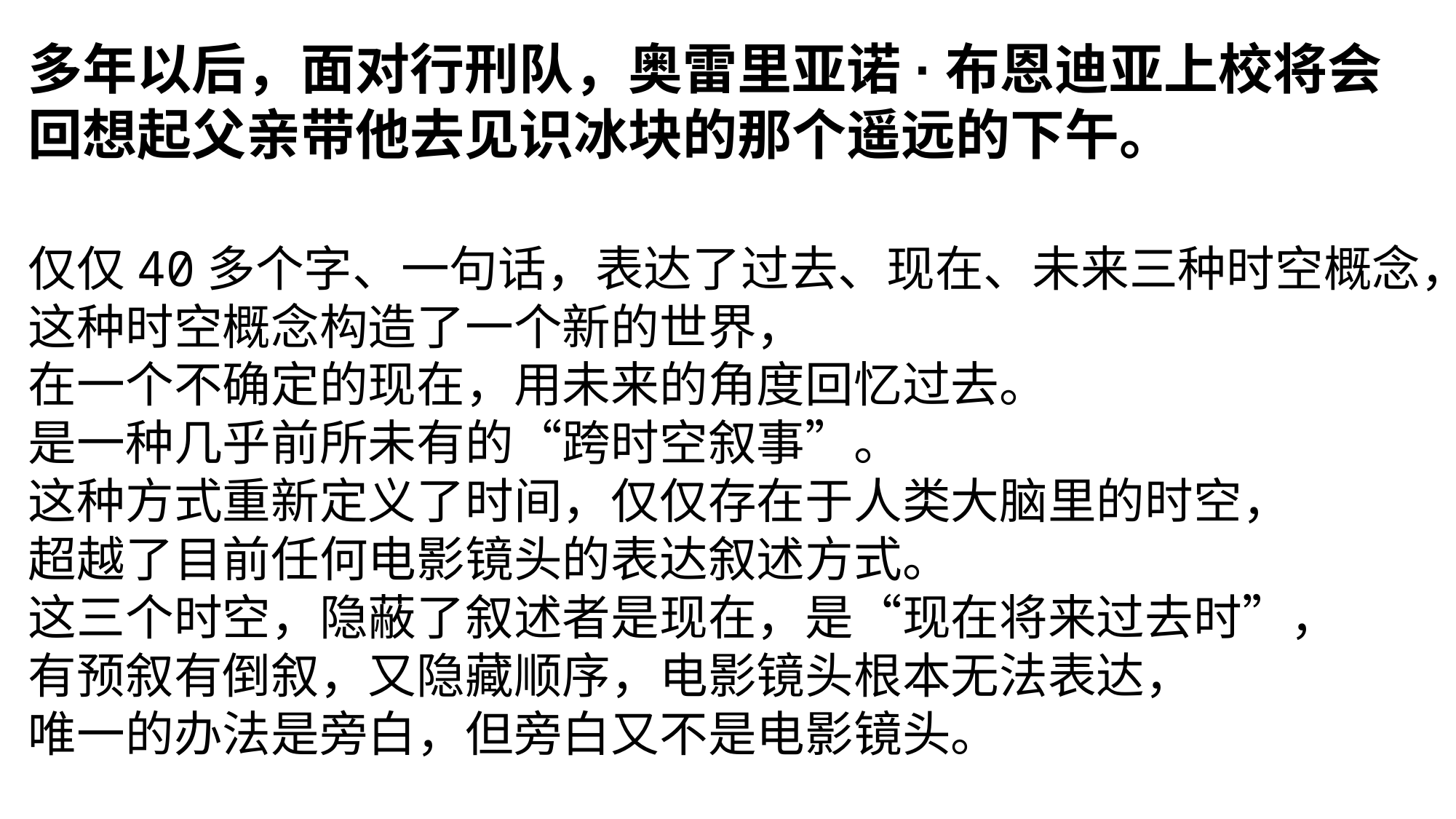

多年以后，面对行刑队，奥雷里亚诺·布恩迪亚上校将会回想起父亲带他去见识冰块的那个遥远的下午。
仅仅40多个字、一句话，表达了过去、现在、未来三种时空概念，这种时空概念构造了一个新的世界，
在一个不确定的现在，用未来的角度回忆过去。
是一种几乎前所未有的“跨时空叙事”。
这种方式重新定义了时间，仅仅存在于人类大脑里的时空，
超越了目前任何电影镜头的表达叙述方式。
这三个时空，隐蔽了叙述者是现在，是“现在将来过去时”，
有预叙有倒叙，又隐藏顺序，电影镜头根本无法表达，
唯一的办法是旁白，但旁白又不是电影镜头。